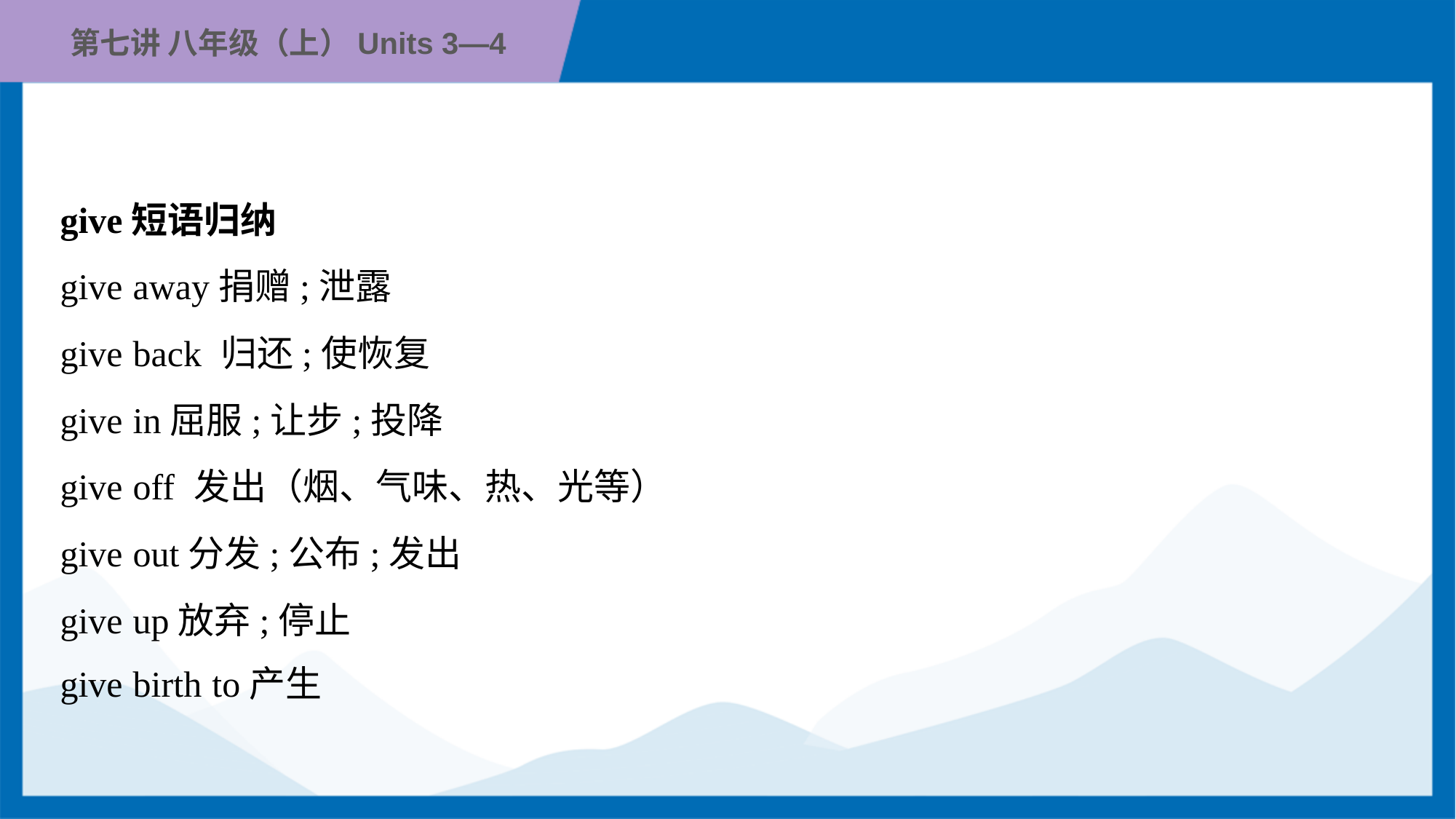

give短语归纳
give away捐赠;泄露
give back 归还;使恢复
give in屈服;让步;投降
give off 发出（烟、气味、热、光等）
give out分发;公布;发出
give up放弃;停止
give birth to产生